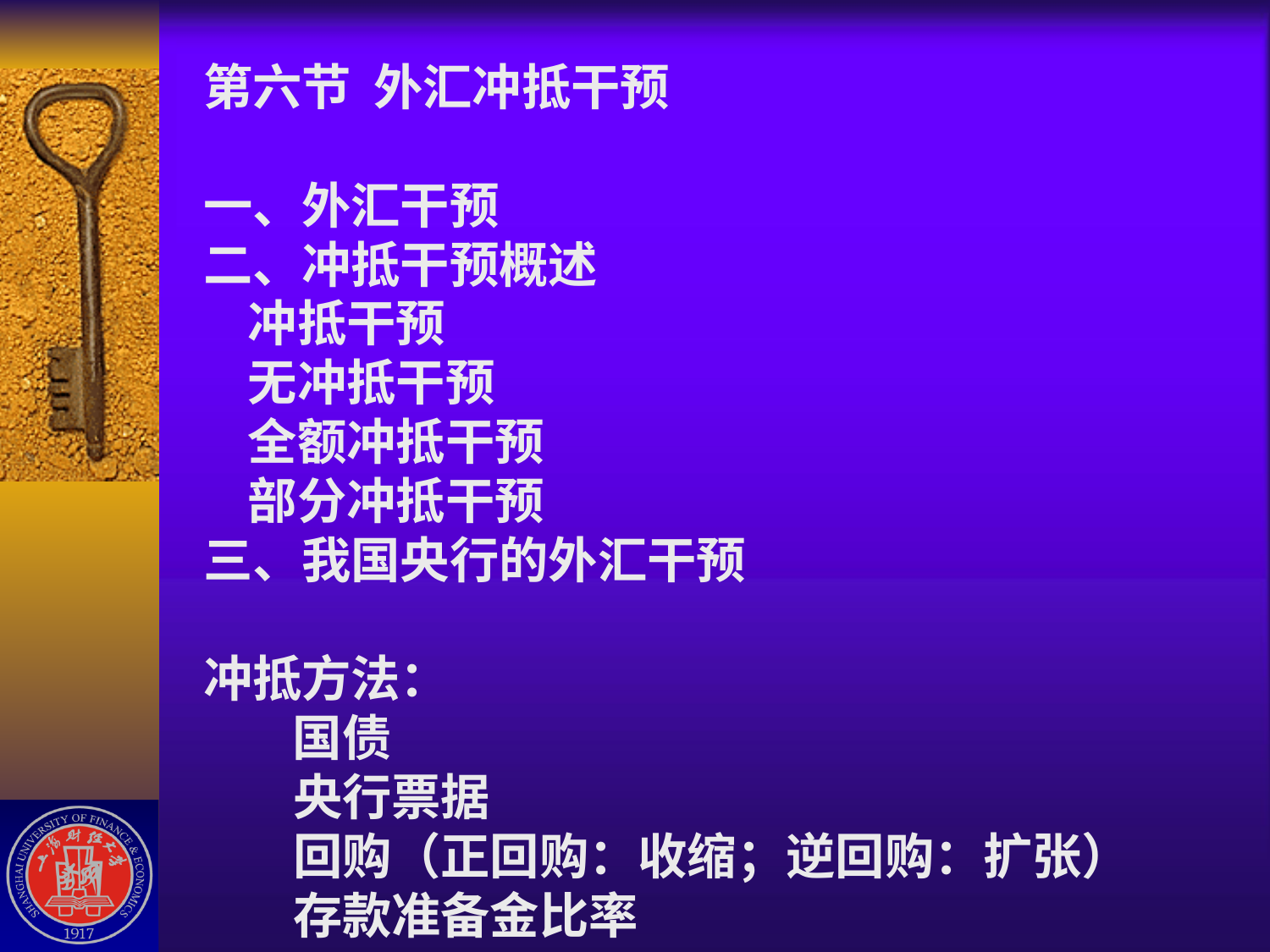

# 第六节  外汇冲抵干预 一、外汇干预 二、冲抵干预概述 冲抵干预 无冲抵干预 全额冲抵干预 部分冲抵干预 三、我国央行的外汇干预 冲抵方法： 国债 央行票据 回购（正回购：收缩；逆回购：扩张） 存款准备金比率